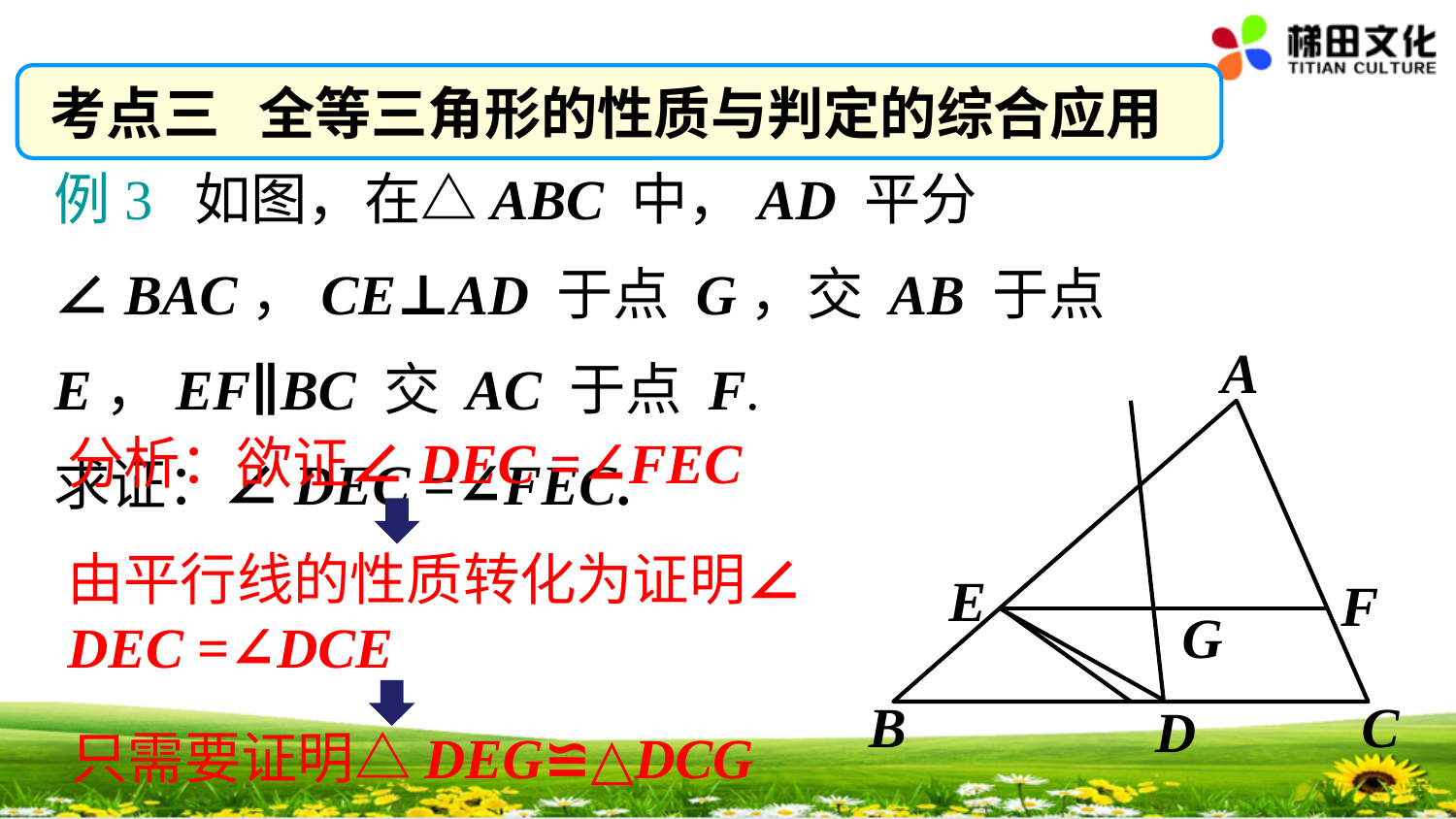

考点三   全等三角形的性质与判定的综合应用
例3  如图，在△ABC 中，AD 平分∠BAC，CE⊥AD 于点 G，交 AB 于点 E，EF∥BC 交 AC 于点 F.
求证：∠DEC =∠FEC.
A

E
F
G
B
C
D
欲证∠DEC =∠FEC
分析：

由平行线的性质转化为证明∠DEC =∠DCE

只需要证明△DEG≌△DCG